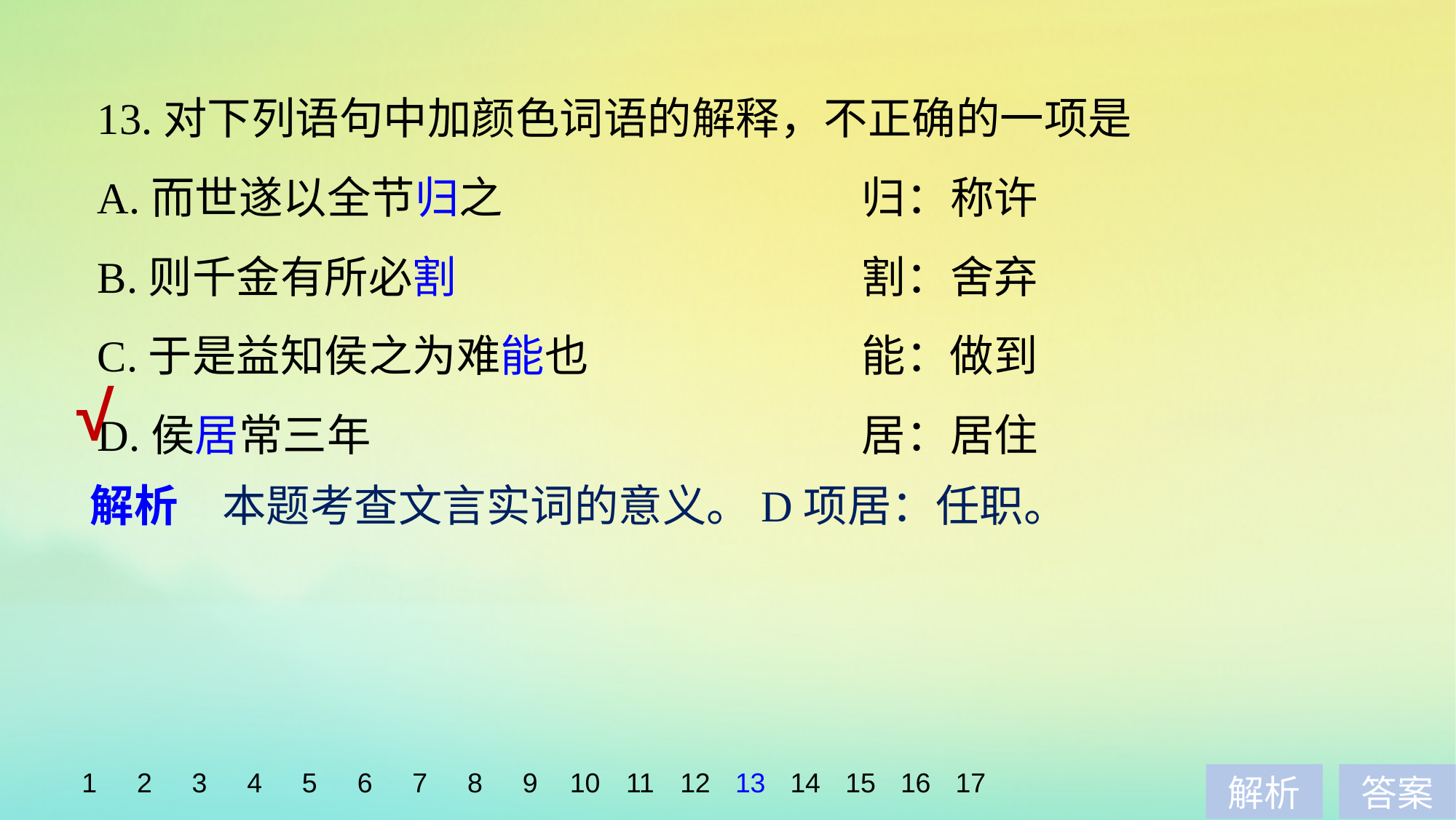

13.对下列语句中加颜色词语的解释，不正确的一项是
A.而世遂以全节归之　　　　　　　　	归：称许
B.则千金有所必割  				割：舍弃
C.于是益知侯之为难能也  			能：做到
D.侯居常三年  					居：居住
√
解析　本题考查文言实词的意义。D项居：任职。
1
2
3
4
5
6
7
8
9
10
11
12
13
14
15
16
17
解析
答案